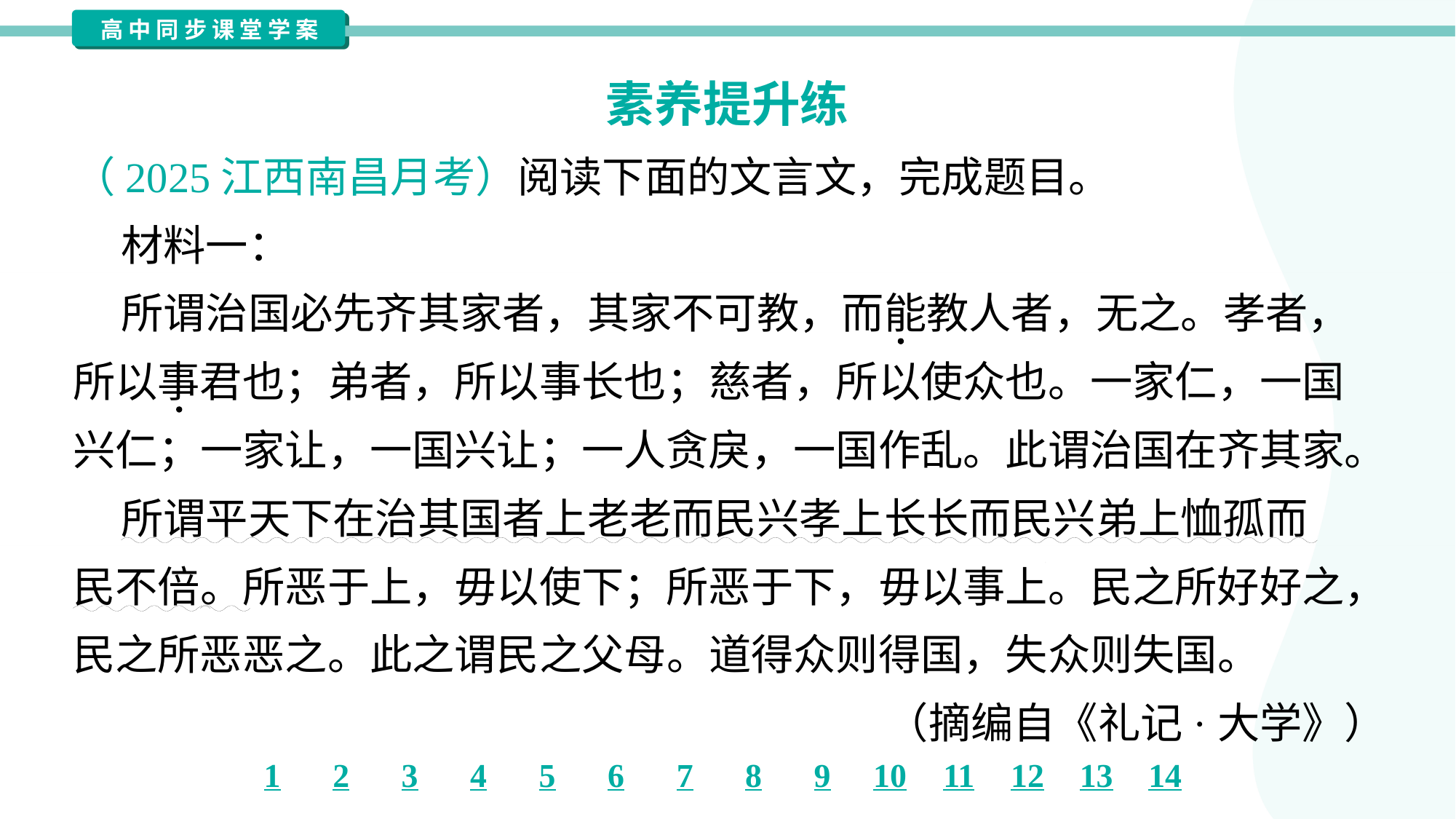

素养提升练
（2025江西南昌月考）阅读下面的文言文，完成题目。
    材料一：
    所谓治国必先齐其家者，其家不可教，而能教人者，无之。孝者，
所以事君也；弟者，所以事长也；慈者，所以使众也。一家仁，一国
兴仁；一家让，一国兴让；一人贪戾，一国作乱。此谓治国在齐其家。
    所谓平天下在治其国者上老老而民兴孝上长长而民兴弟上恤孤而
民不倍。所恶于上，毋以使下；所恶于下，毋以事上。民之所好好之，
民之所恶恶之。此之谓民之父母。道得众则得国，失众则失国。
（摘编自《礼记·大学》）